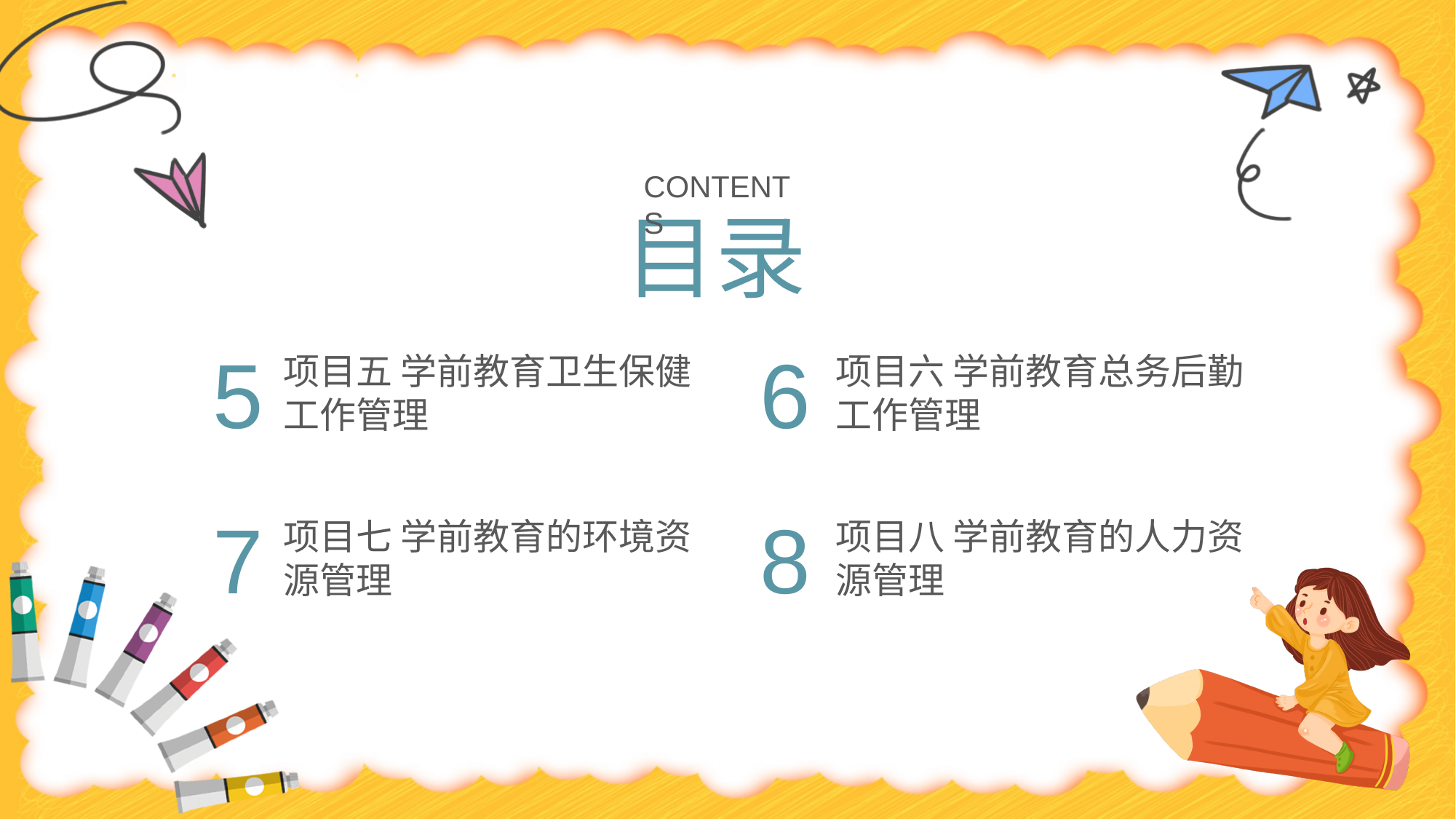

CONTENTS
目录
5
6
项目五 学前教育卫生保健工作管理
项目六 学前教育总务后勤工作管理
7
8
项目七 学前教育的环境资源管理
项目八 学前教育的人力资源管理